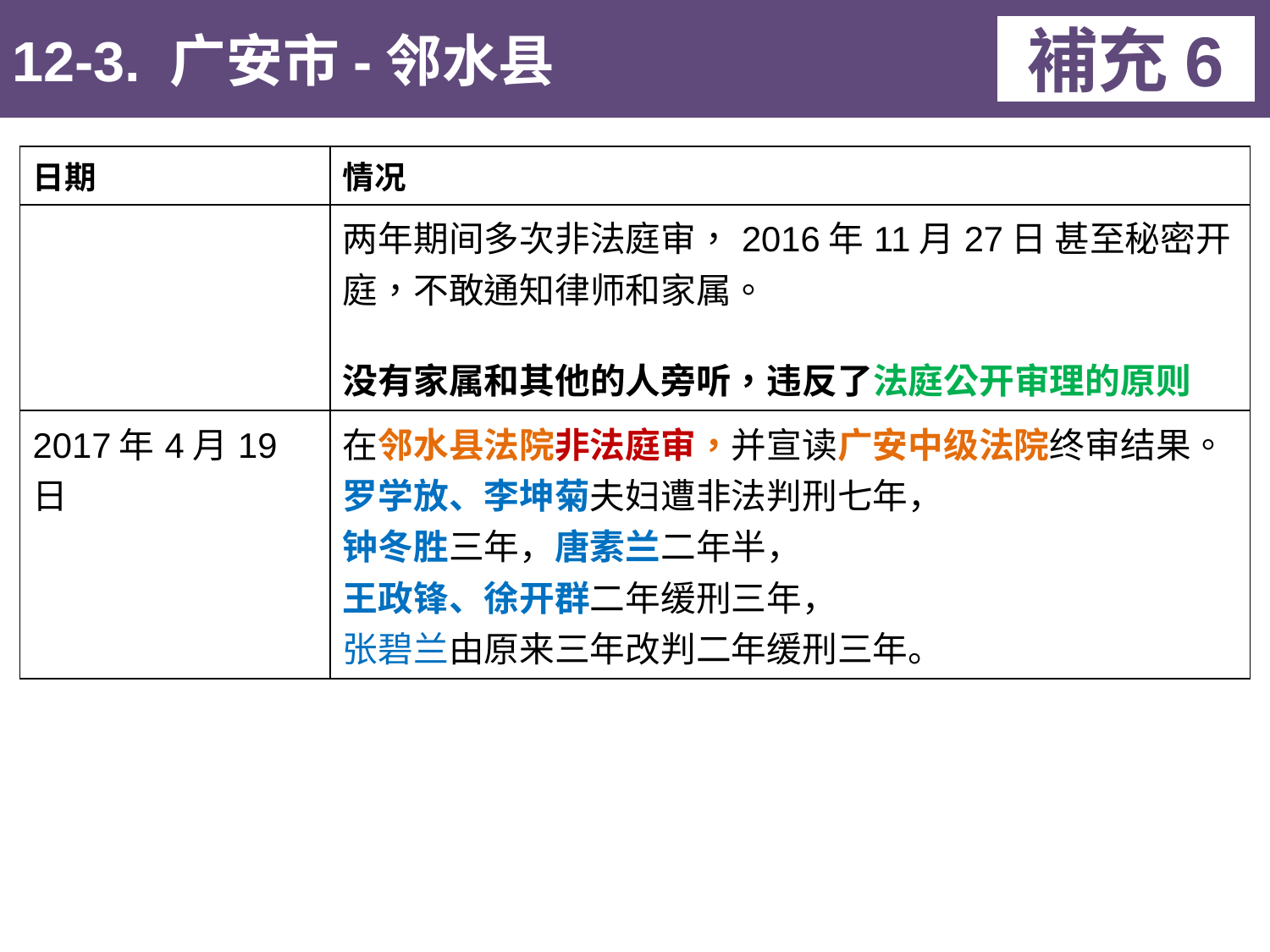

12-3. 广安市-邻水县
補充6
| 日期 | 情况 |
| --- | --- |
|  | 两年期间多次非法庭审，2016年11月27日 甚至秘密开庭，不敢通知律师和家属。 没有家属和其他的人旁听，违反了法庭公开审理的原则 |
| 2017年4月19日 | 在邻水县法院非法庭审，并宣读广安中级法院终审结果。 罗学放、李坤菊夫妇遭非法判刑七年， 钟冬胜三年，唐素兰二年半， 王政锋、徐开群二年缓刑三年， 张碧兰由原来三年改判二年缓刑三年。 |